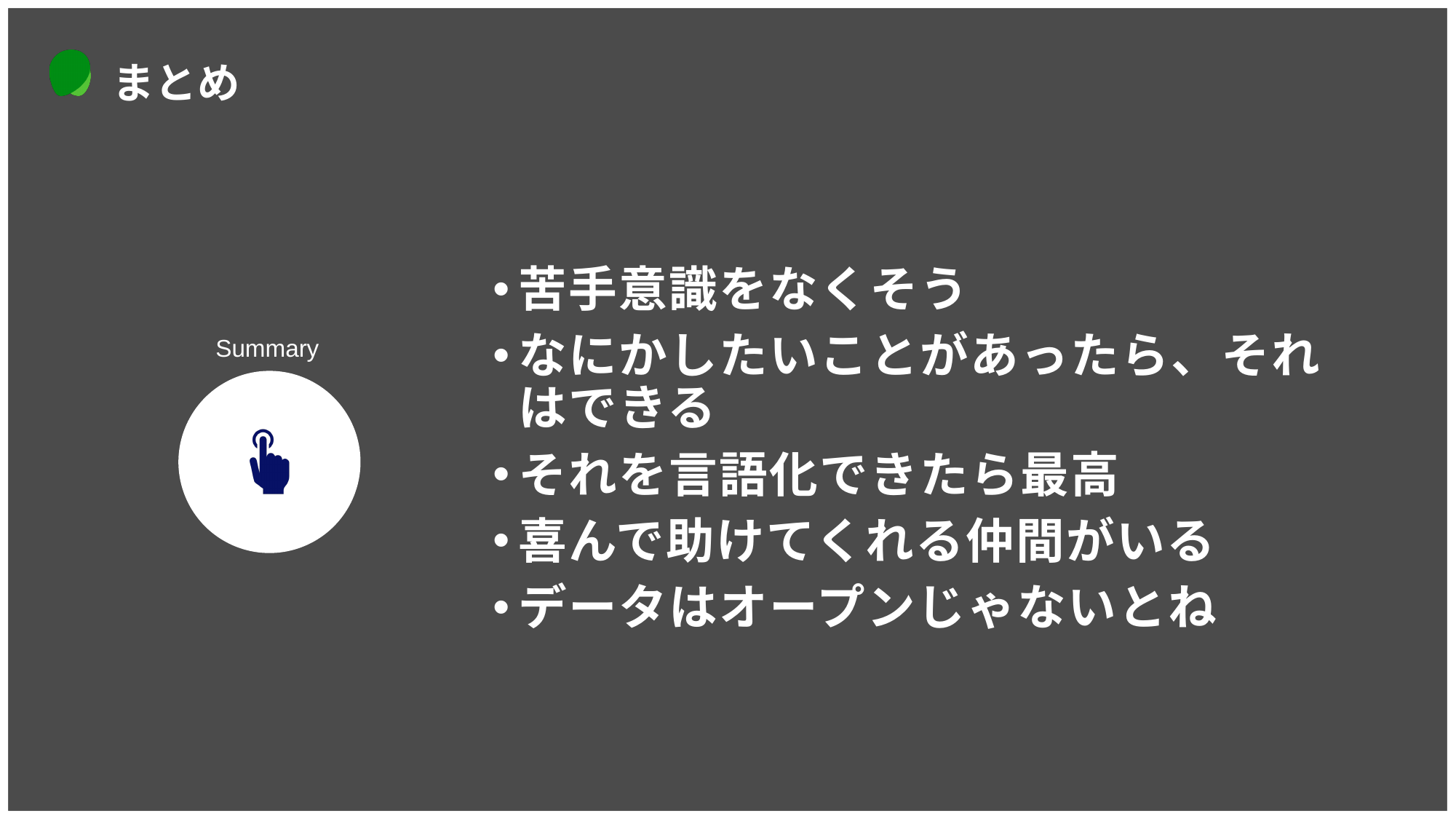

苦手意識をなくそう
なにかしたいことがあったら、それはできる
それを言語化できたら最高
喜んで助けてくれる仲間がいる
データはオープンじゃないとね